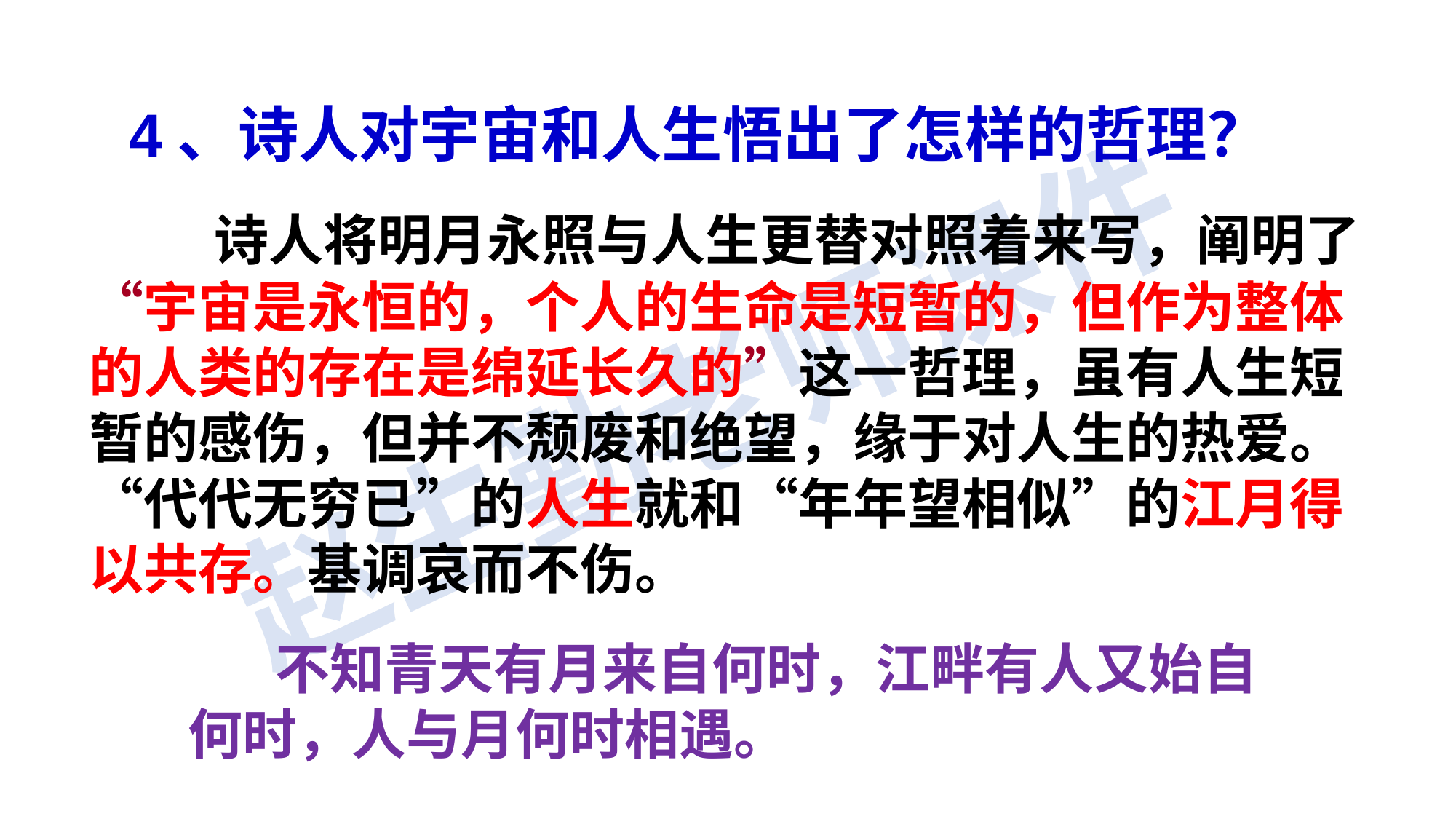

4、诗人对宇宙和人生悟出了怎样的哲理？
        诗人将明月永照与人生更替对照着来写，阐明了“宇宙是永恒的，个人的生命是短暂的，但作为整体的人类的存在是绵延长久的”这一哲理，虽有人生短暂的感伤，但并不颓废和绝望，缘于对人生的热爱。 “代代无穷已”的人生就和“年年望相似”的江月得以共存。基调哀而不伤。
      不知青天有月来自何时，江畔有人又始自何时，人与月何时相遇。